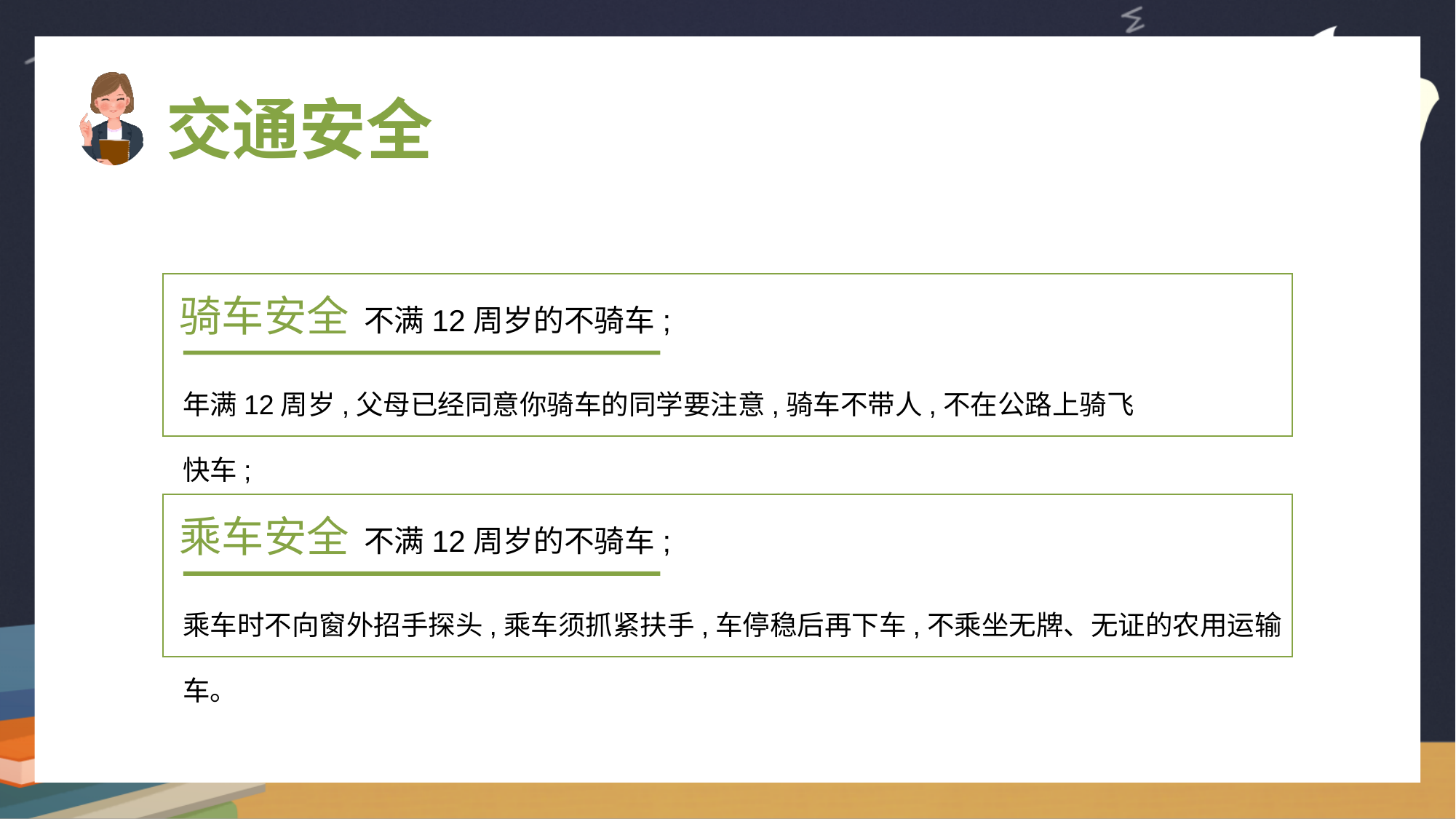

骑车安全
不满12周岁的不骑车;
年满12周岁,父母已经同意你骑车的同学要注意,骑车不带人,不在公路上骑飞快车;

乘车安全
不满12周岁的不骑车;
乘车时不向窗外招手探头,乘车须抓紧扶手,车停稳后再下车,不乘坐无牌、无证的农用运输车。